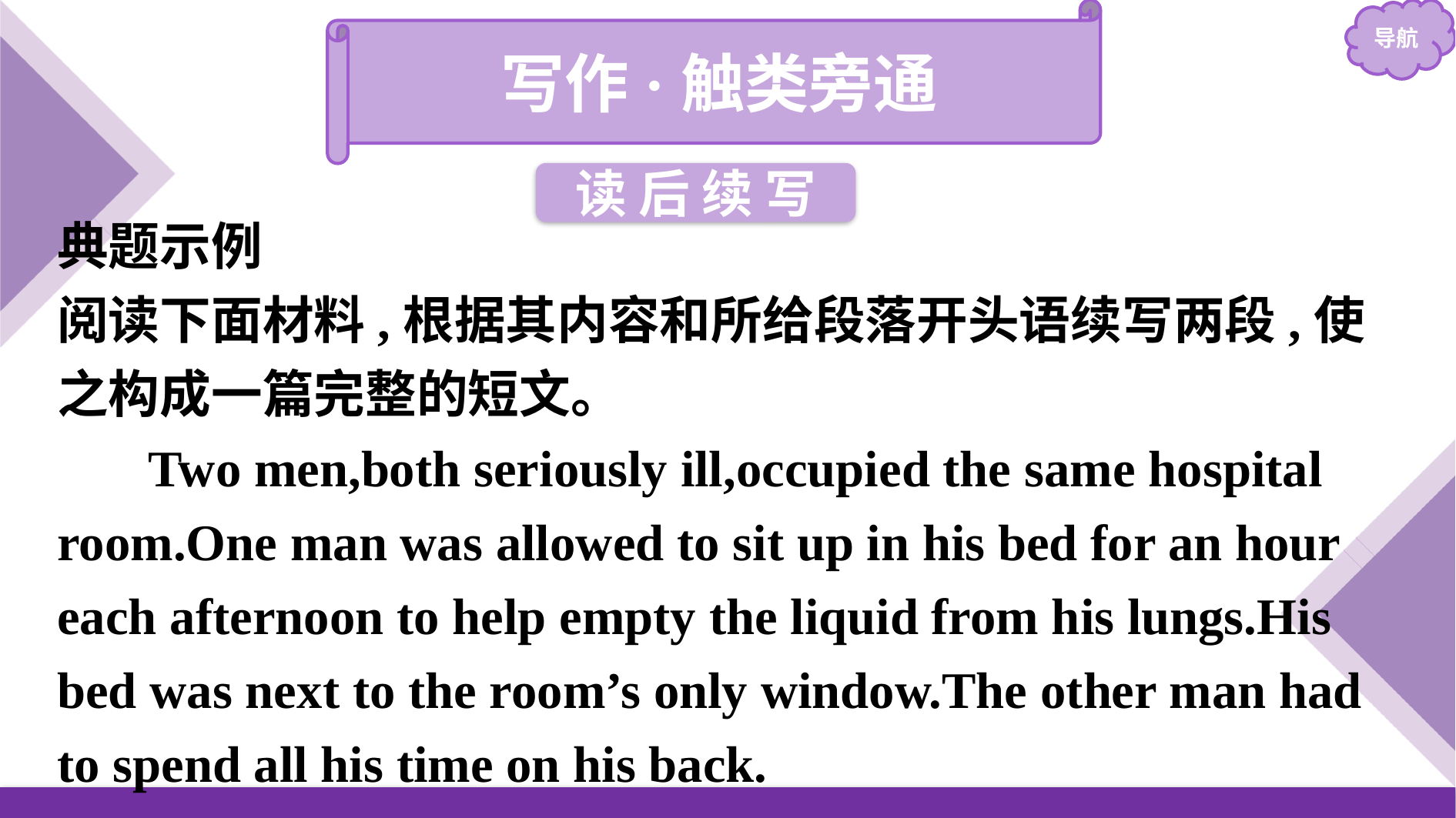

写作·触类旁通
读 后 续 写
典题示例
阅读下面材料,根据其内容和所给段落开头语续写两段,使之构成一篇完整的短文。
Two men,both seriously ill,occupied the same hospital room.One man was allowed to sit up in his bed for an hour each afternoon to help empty the liquid from his lungs.His bed was next to the room’s only window.The other man had to spend all his time on his back.